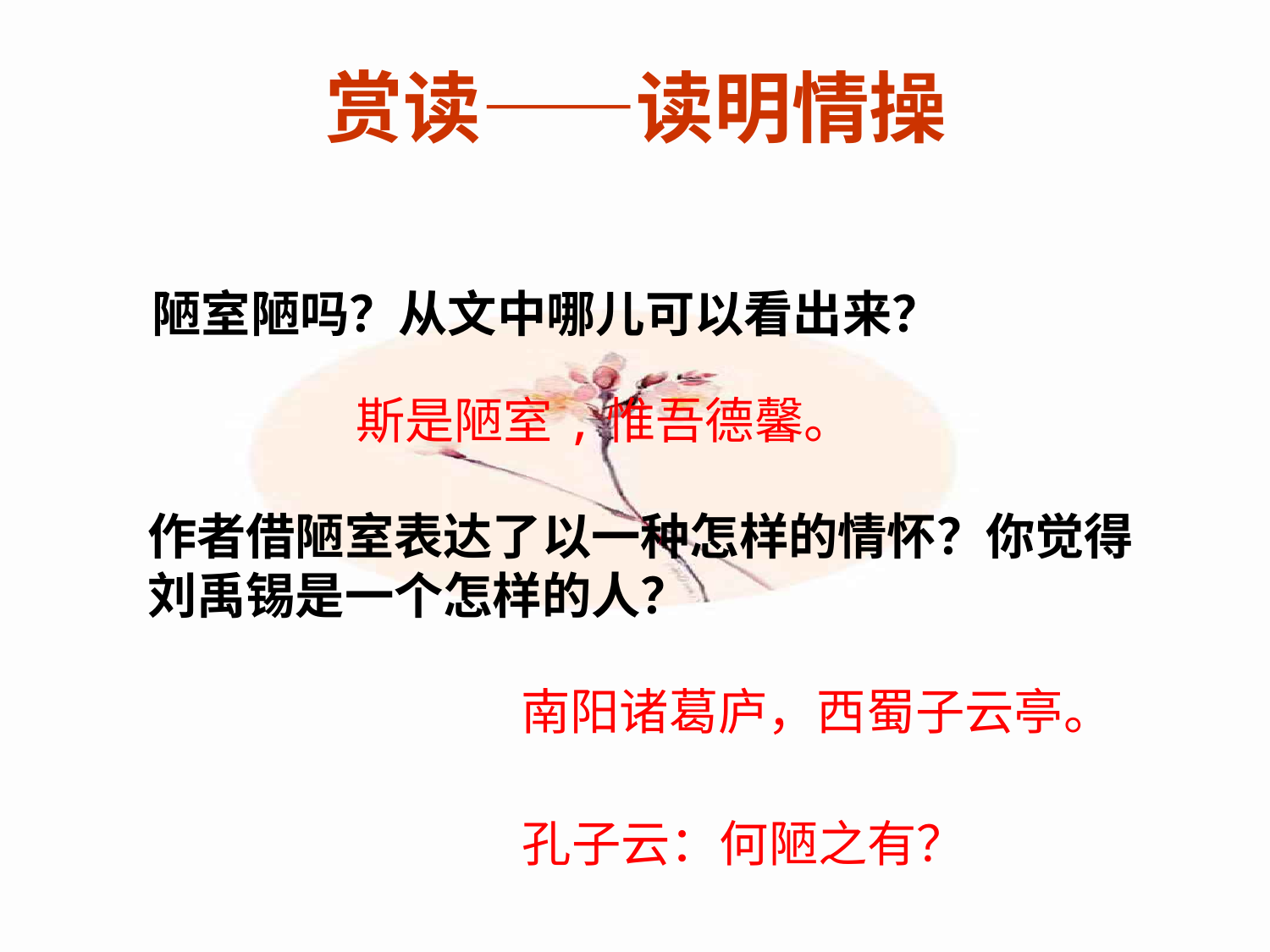

赏读——读明情操
陋室陋吗？从文中哪儿可以看出来？
斯是陋室,惟吾德馨。
作者借陋室表达了以一种怎样的情怀？你觉得刘禹锡是一个怎样的人？
南阳诸葛庐，西蜀子云亭。
孔子云：何陋之有？